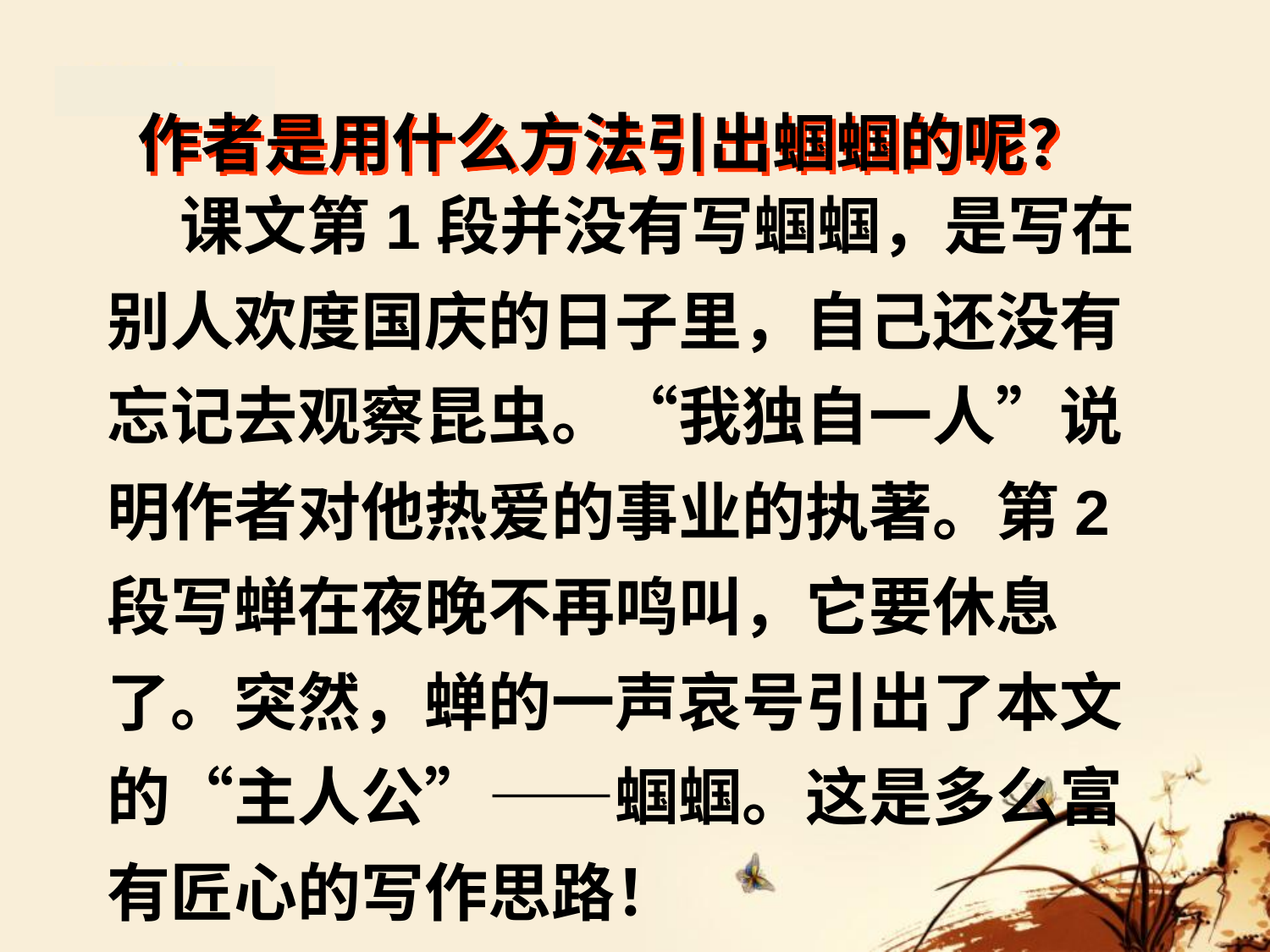

作者是用什么方法引出蝈蝈的呢？
    课文第1段并没有写蝈蝈，是写在别人欢度国庆的日子里，自己还没有忘记去观察昆虫。“我独自一人”说明作者对他热爱的事业的执著。第2段写蝉在夜晚不再鸣叫，它要休息了。突然，蝉的一声哀号引出了本文的“主人公”——蝈蝈。这是多么富有匠心的写作思路！